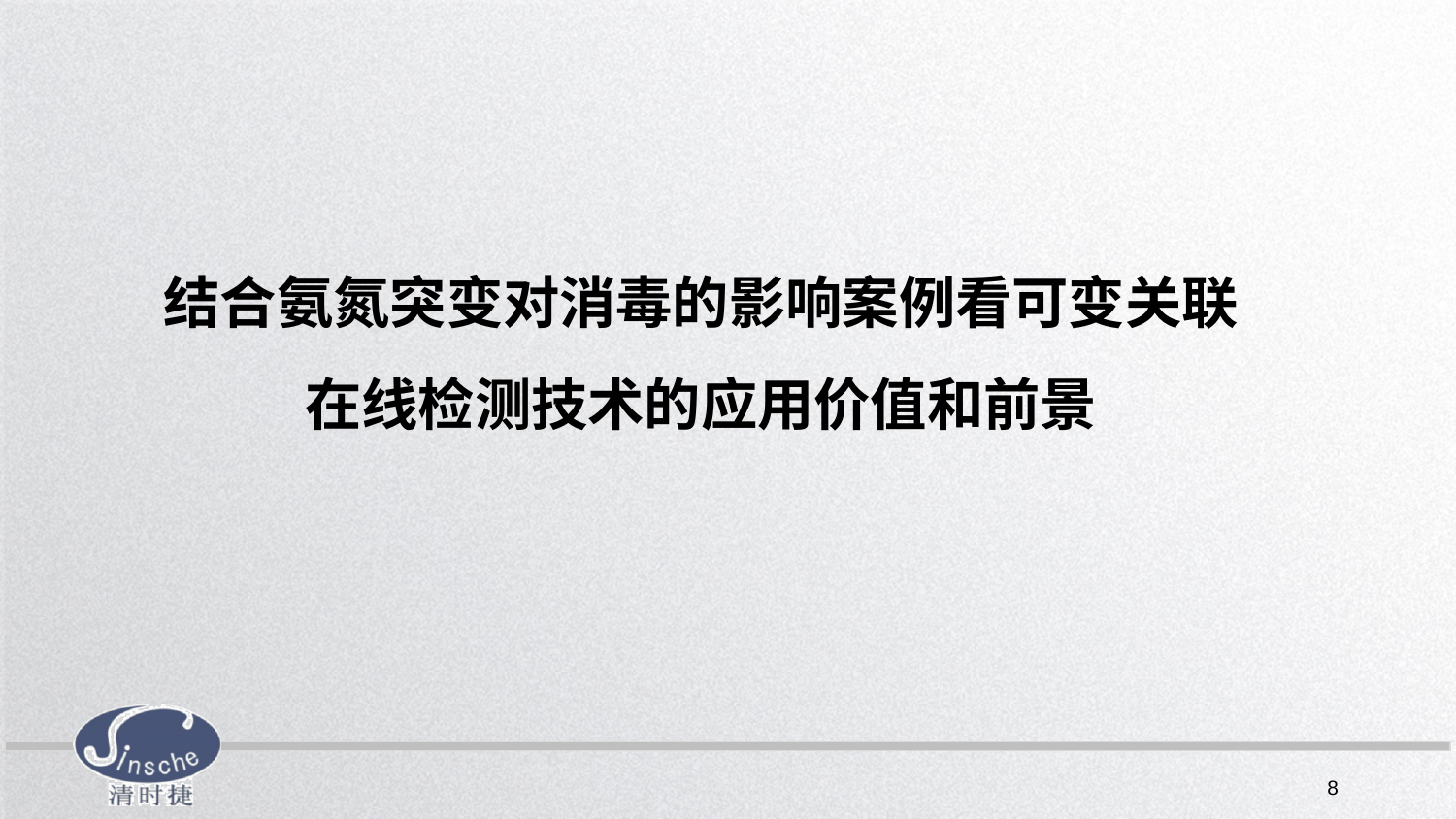

# 结合氨氮突变对消毒的影响案例看可变关联在线检测技术的应用价值和前景